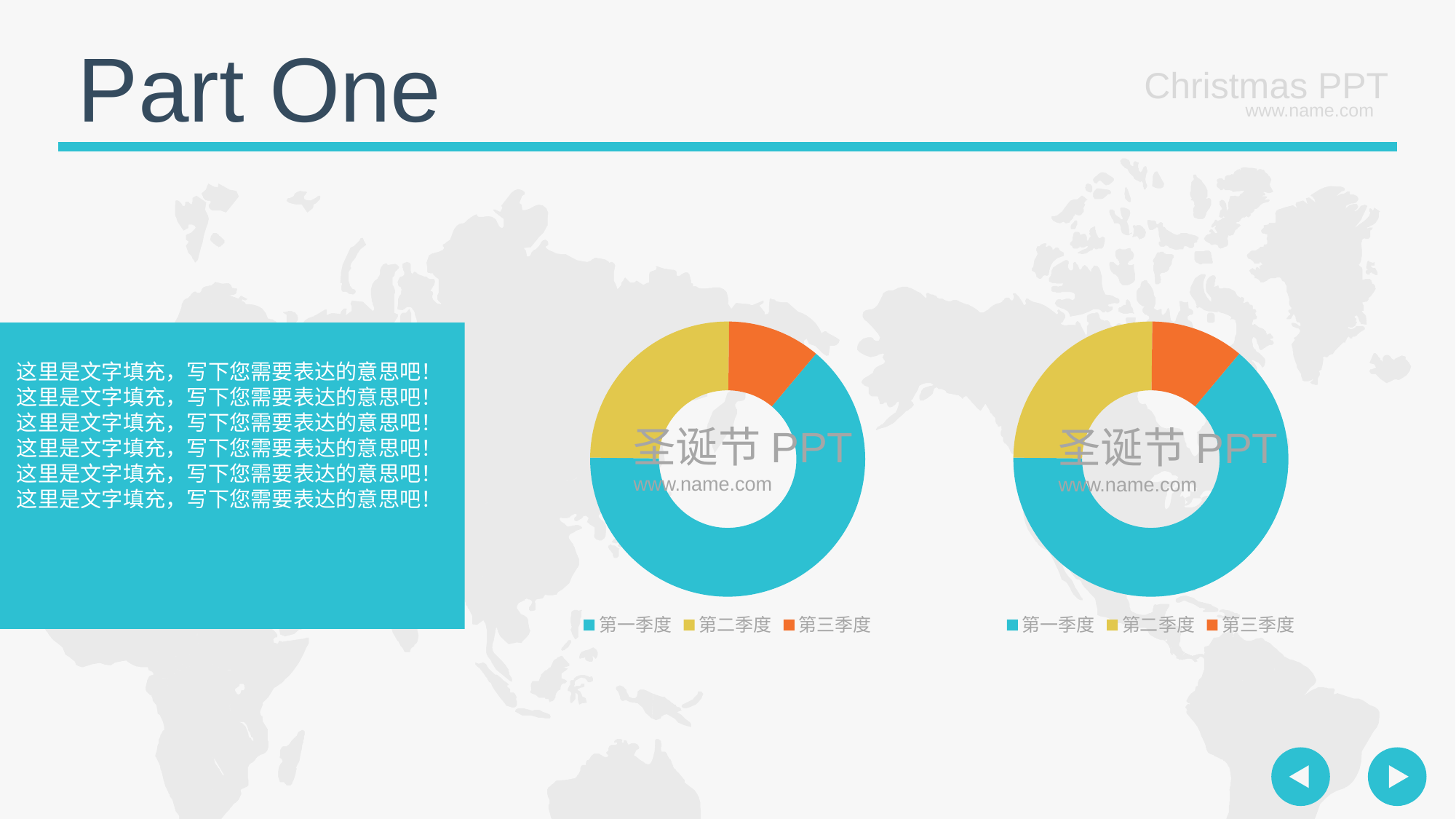

Part One
Christmas PPT
www.name.com

### Chart

| Category | 销售额 |
|---|---|
| 第一季度 | 8.2 |
| 第二季度 | 3.2 |
| 第三季度 | 1.4 |

### Chart

| Category | 销售额 |
|---|---|
| 第一季度 | 8.2 |
| 第二季度 | 3.2 |
| 第三季度 | 1.4 |
这里是文字填充，写下您需要表达的意思吧！这里是文字填充，写下您需要表达的意思吧！这里是文字填充，写下您需要表达的意思吧！这里是文字填充，写下您需要表达的意思吧！这里是文字填充，写下您需要表达的意思吧！这里是文字填充，写下您需要表达的意思吧！
圣诞节PPT
www.name.com
圣诞节PPT
www.name.com